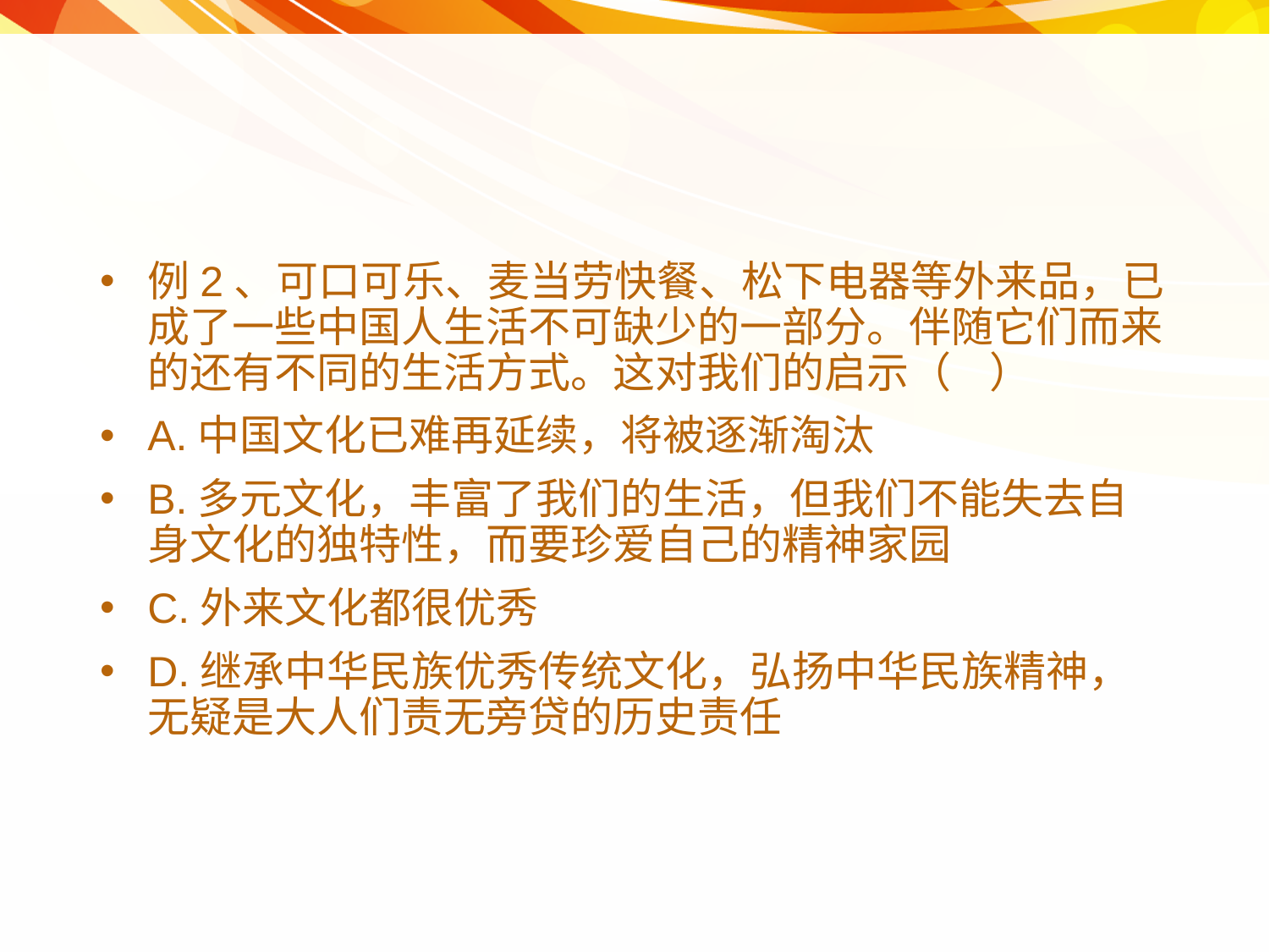

例2、可口可乐、麦当劳快餐、松下电器等外来品，已成了一些中国人生活不可缺少的一部分。伴随它们而来的还有不同的生活方式。这对我们的启示（    ）
A.中国文化已难再延续，将被逐渐淘汰
B.多元文化，丰富了我们的生活，但我们不能失去自身文化的独特性，而要珍爱自己的精神家园
C.外来文化都很优秀
D.继承中华民族优秀传统文化，弘扬中华民族精神，无疑是大人们责无旁贷的历史责任